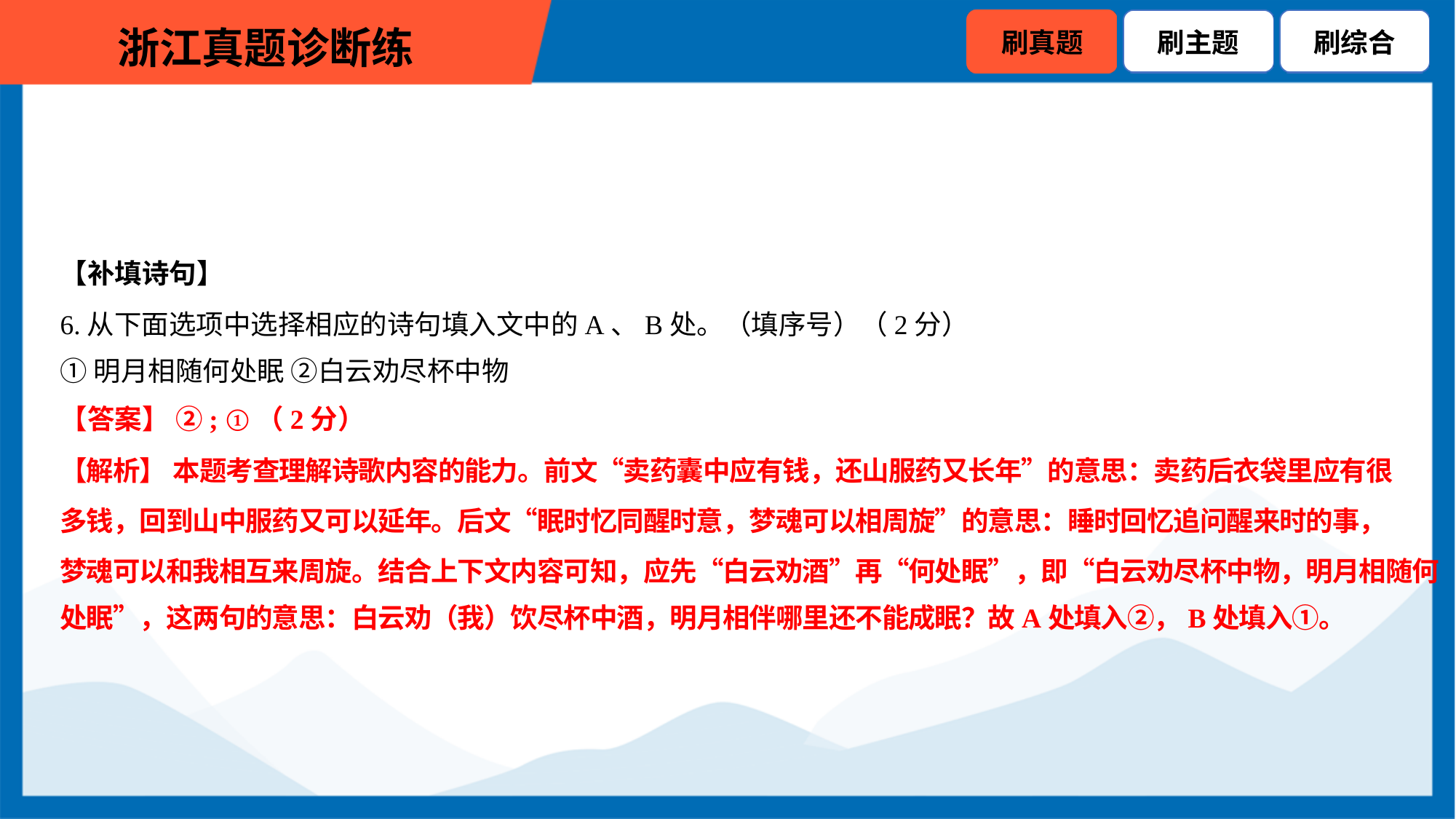

【补填诗句】
6.从下面选项中选择相应的诗句填入文中的A、B处。（填序号）（2分）
①明月相随何处眠 ②白云劝尽杯中物
【答案】 ②; ①（2分）
【解析】 本题考查理解诗歌内容的能力。前文“卖药囊中应有钱，还山服药又长年”的意思：卖药后衣袋里应有很
多钱，回到山中服药又可以延年。后文“眠时忆同醒时意，梦魂可以相周旋”的意思：睡时回忆追问醒来时的事，
梦魂可以和我相互来周旋。结合上下文内容可知，应先“白云劝酒”再“何处眠”，即“白云劝尽杯中物，明月相随何
处眠”，这两句的意思：白云劝（我）饮尽杯中酒，明月相伴哪里还不能成眠？故A处填入②，B处填入①。